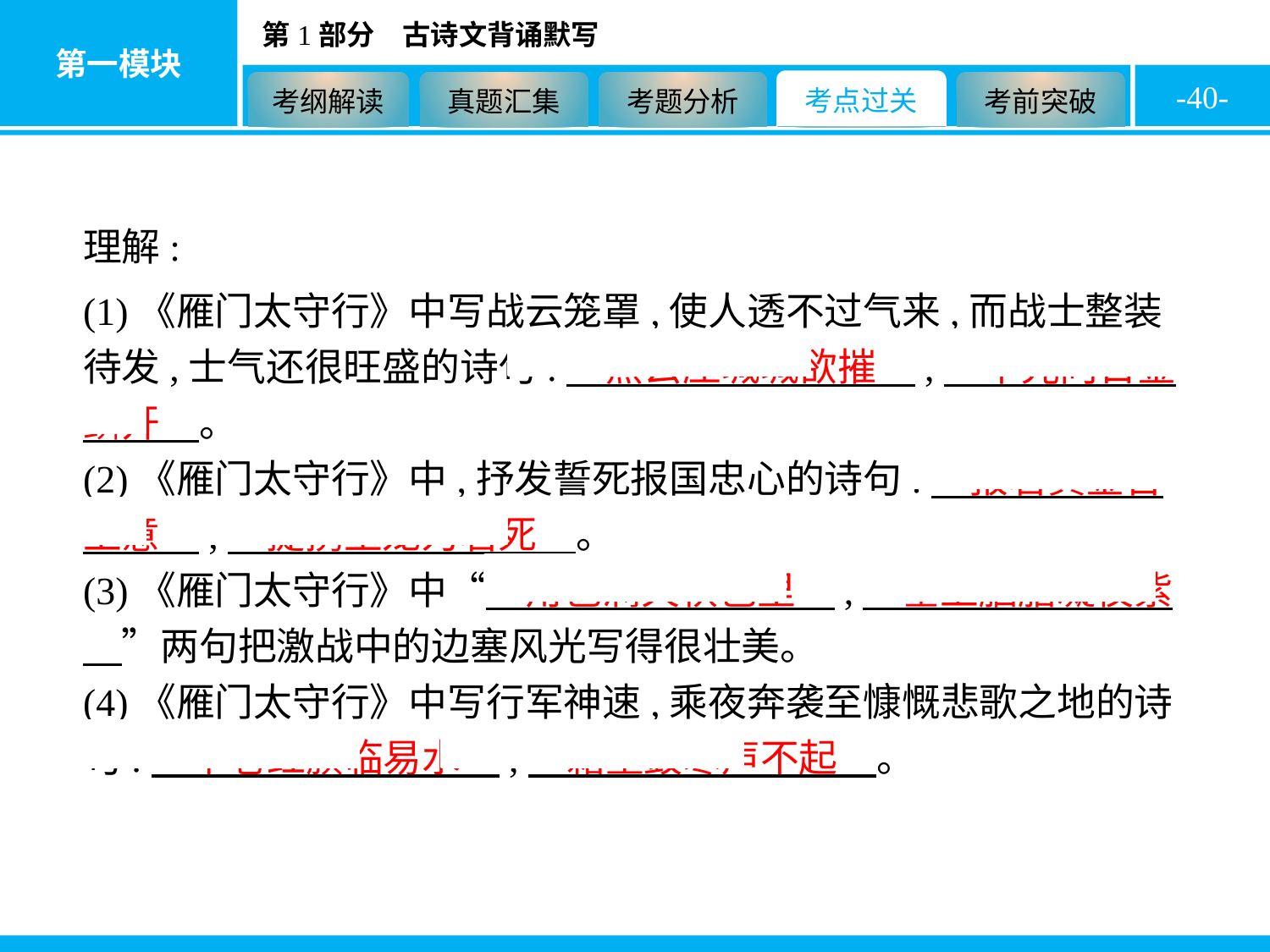

-40-
理解:
(1)《雁门太守行》中写战云笼罩,使人透不过气来,而战士整装待发,士气还很旺盛的诗句:　黑云压城城欲摧　,　甲光向日金鳞开　。
(2)《雁门太守行》中,抒发誓死报国忠心的诗句:　报君黄金台上意　,　提携玉龙为君死　。
(3)《雁门太守行》中“　角色满天秋色里　,　塞上胭脂凝夜紫　”两句把激战中的边塞风光写得很壮美。
(4)《雁门太守行》中写行军神速,乘夜奔袭至慷慨悲歌之地的诗句:　半卷红旗临易水　,　霜重鼓寒声不起　。